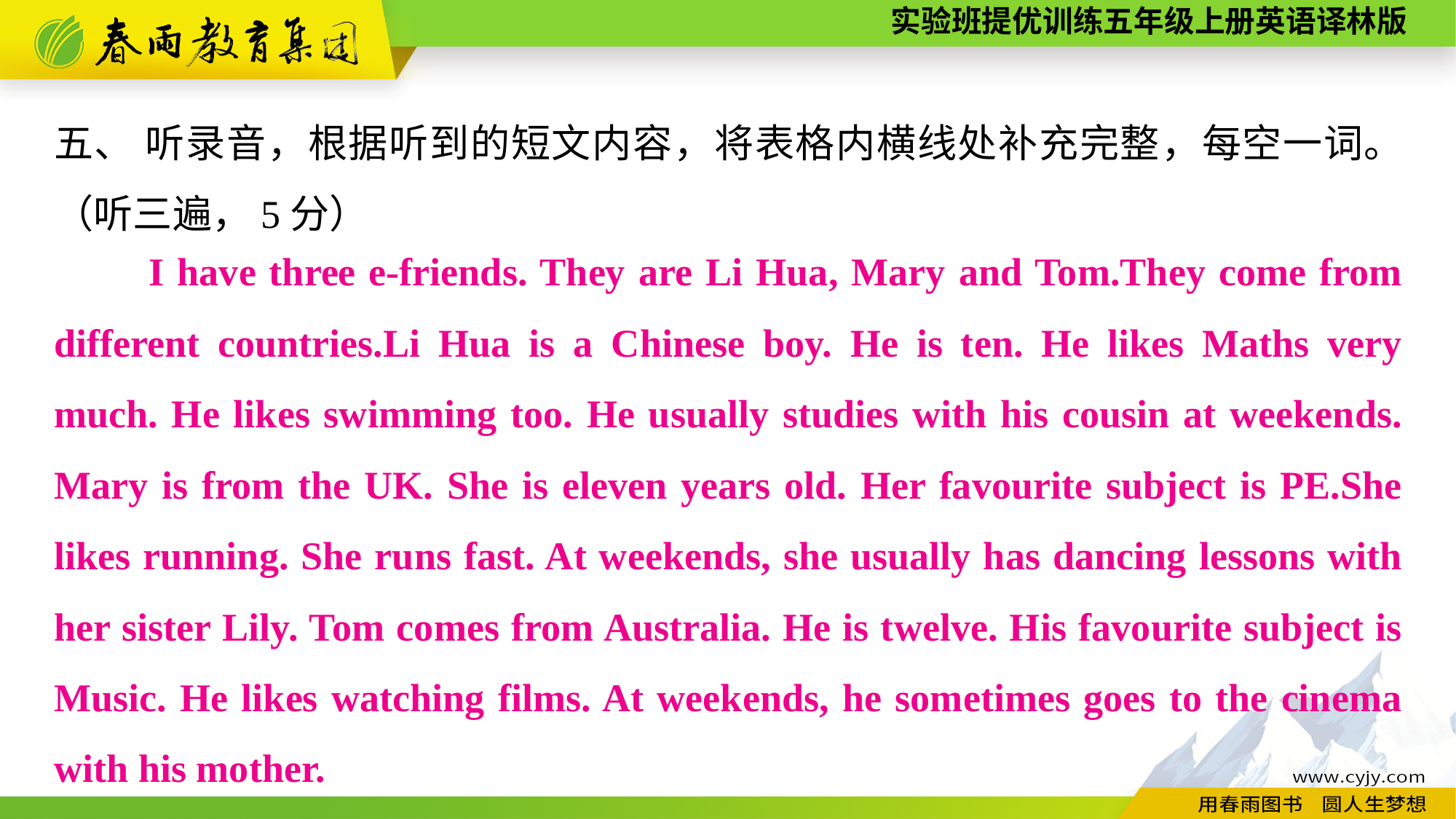

五、 听录音，根据听到的短文内容，将表格内横线处补充完整，每空一词。（听三遍，5分）
　　I have three e-friends. They are Li Hua, Mary and Tom.They come from different countries.Li Hua is a Chinese boy. He is ten. He likes Maths very much. He likes swimming too. He usually studies with his cousin at weekends. Mary is from the UK. She is eleven years old. Her favourite subject is PE.She likes running. She runs fast. At weekends, she usually has dancing lessons with her sister Lily. Tom comes from Australia. He is twelve. His favourite subject is Music. He likes watching films. At weekends, he sometimes goes to the cinema with his mother.